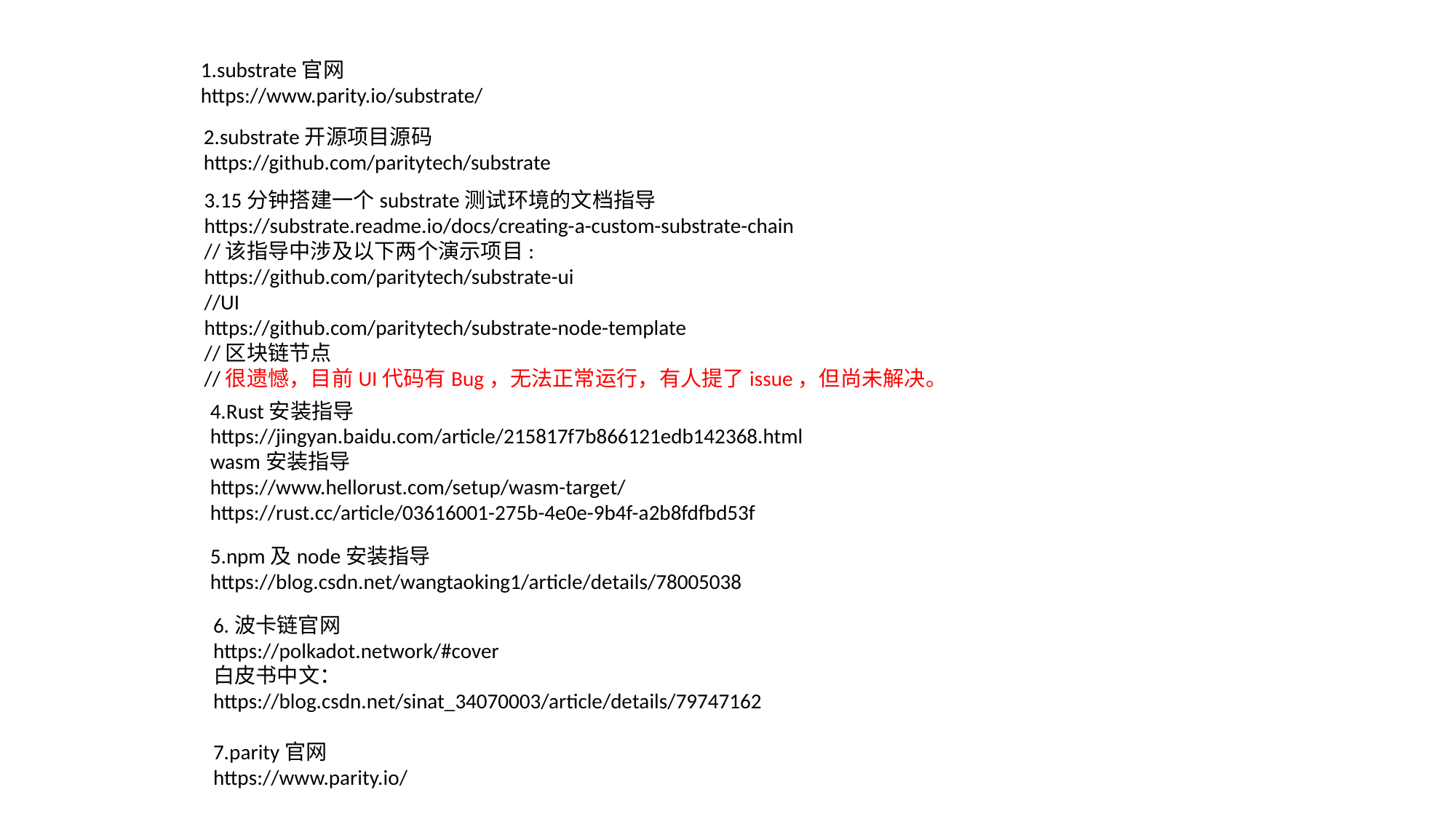

1.substrate官网
https://www.parity.io/substrate/

2.substrate开源项目源码
https://github.com/paritytech/substrate

3.15分钟搭建一个substrate测试环境的文档指导
https://substrate.readme.io/docs/creating-a-custom-substrate-chain
//该指导中涉及以下两个演示项目:
https://github.com/paritytech/substrate-ui
//UI
https://github.com/paritytech/substrate-node-template
//区块链节点
//很遗憾，目前UI代码有Bug，无法正常运行，有人提了issue，但尚未解决。
4.Rust安装指导
https://jingyan.baidu.com/article/215817f7b866121edb142368.html
wasm安装指导
https://www.hellorust.com/setup/wasm-target/
https://rust.cc/article/03616001-275b-4e0e-9b4f-a2b8fdfbd53f
5.npm及node安装指导
https://blog.csdn.net/wangtaoking1/article/details/78005038
6.波卡链官网
https://polkadot.network/#cover
白皮书中文：
https://blog.csdn.net/sinat_34070003/article/details/79747162

7.parity官网
https://www.parity.io/